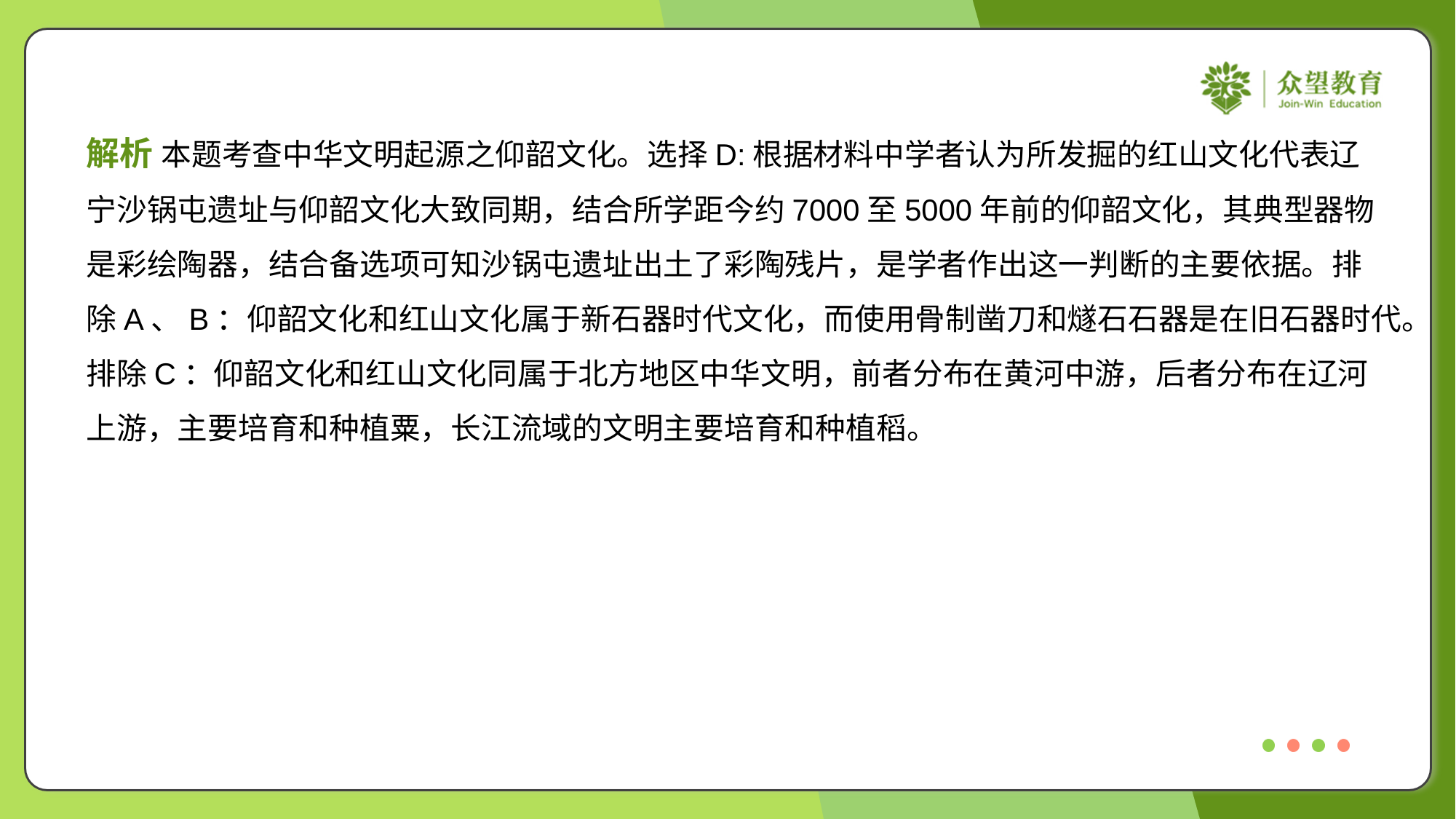

解析 本题考查中华文明起源之仰韶文化。选择D:根据材料中学者认为所发掘的红山文化代表辽
宁沙锅屯遗址与仰韶文化大致同期，结合所学距今约7000至5000年前的仰韶文化，其典型器物
是彩绘陶器，结合备选项可知沙锅屯遗址出土了彩陶残片，是学者作出这一判断的主要依据。排
除A、B：仰韶文化和红山文化属于新石器时代文化，而使用骨制凿刀和燧石石器是在旧石器时代。
排除C：仰韶文化和红山文化同属于北方地区中华文明，前者分布在黄河中游，后者分布在辽河
上游，主要培育和种植粟，长江流域的文明主要培育和种植稻。